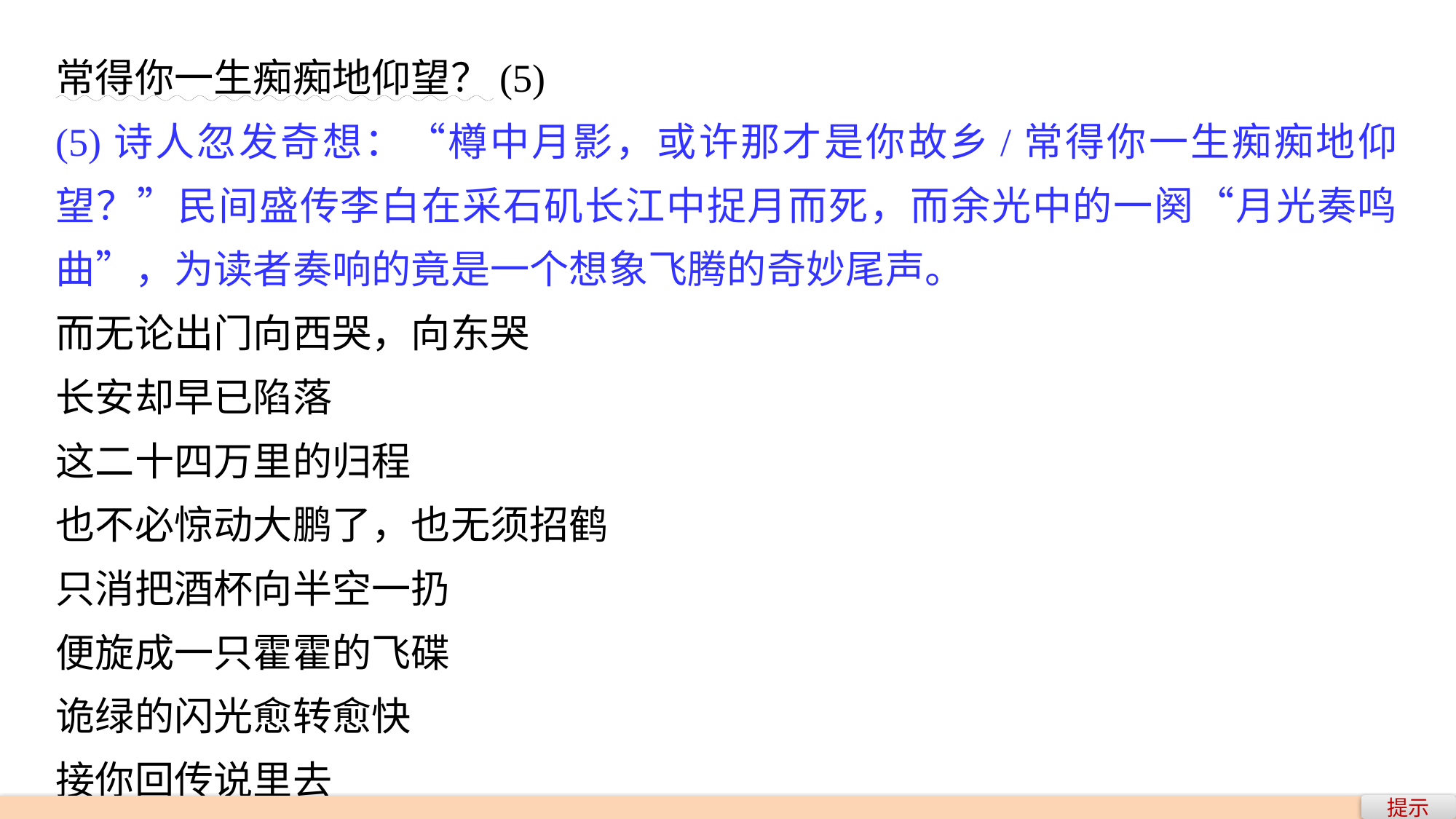

常得你一生痴痴地仰望？(5)
(5)诗人忽发奇想：“樽中月影，或许那才是你故乡/常得你一生痴痴地仰望？”民间盛传李白在采石矶长江中捉月而死，而余光中的一阕“月光奏鸣曲”，为读者奏响的竟是一个想象飞腾的奇妙尾声。
而无论出门向西哭，向东哭
长安却早已陷落
这二十四万里的归程
也不必惊动大鹏了，也无须招鹤
只消把酒杯向半空一扔
便旋成一只霍霍的飞碟
诡绿的闪光愈转愈快
接你回传说里去
提示